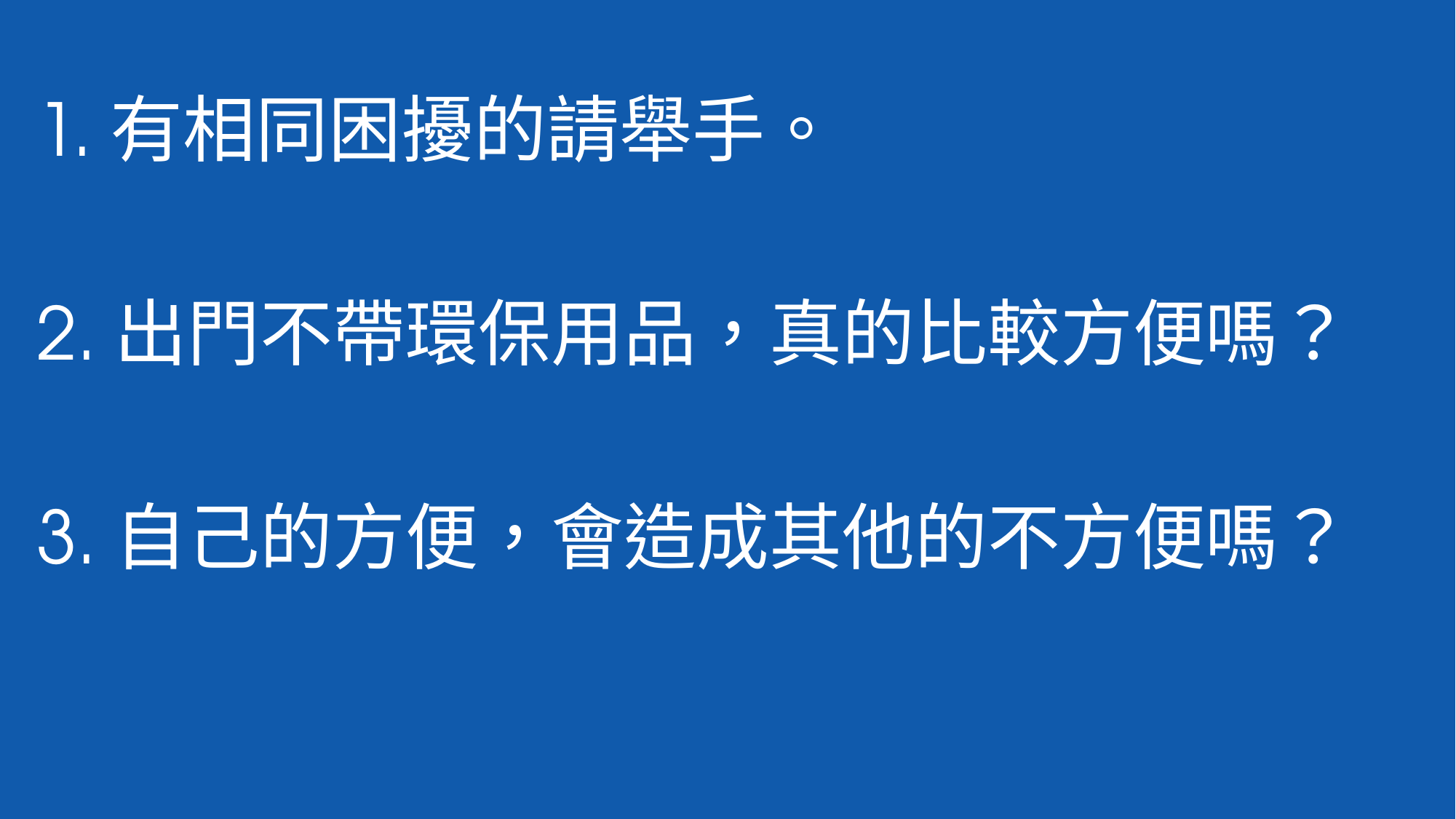

1.有相同困擾的請舉手。

2.出門不帶環保用品，真的比較方便嗎？

3.自己的方便，會造成其他的不方便嗎？